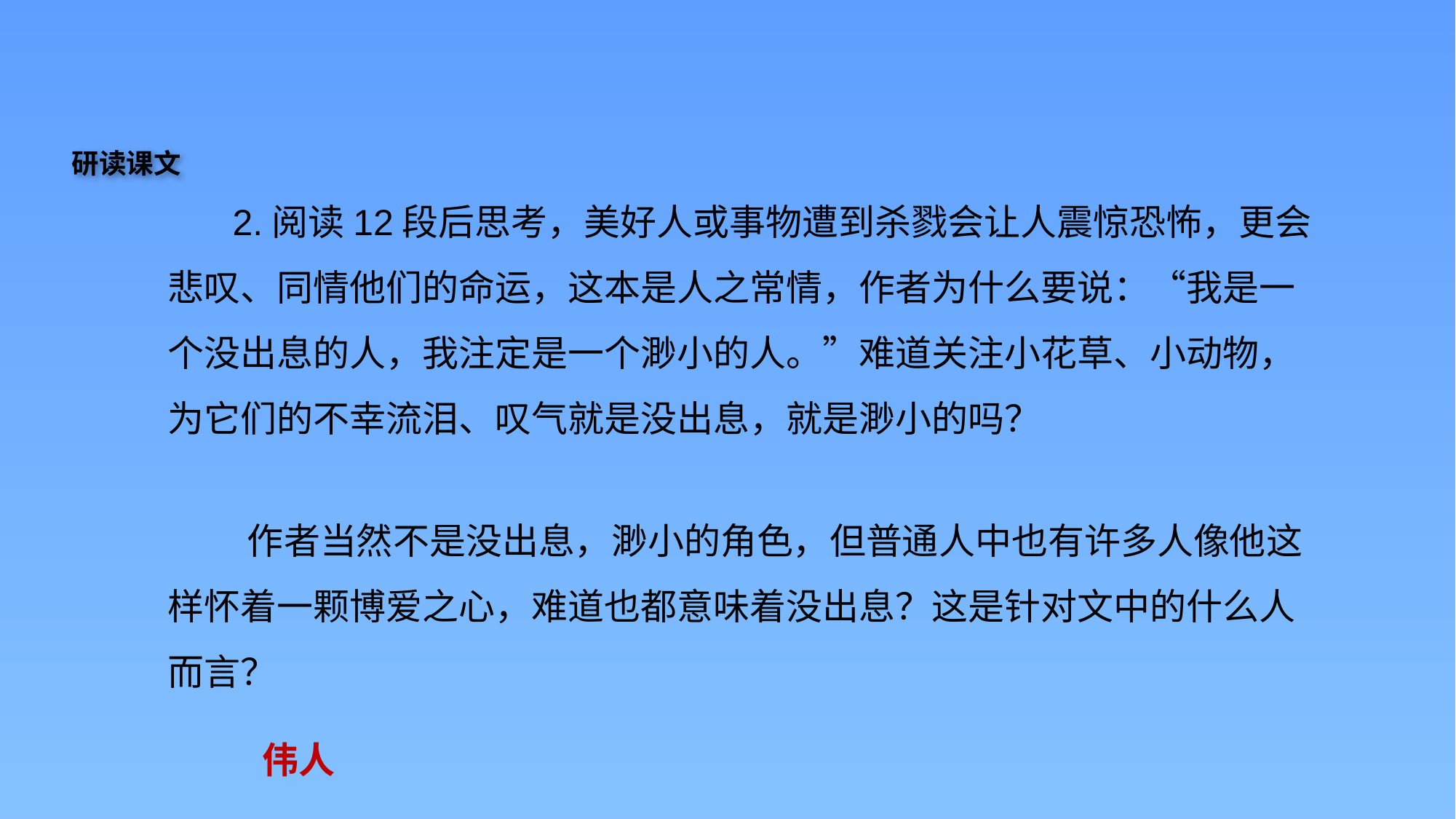

研读课文
 2.阅读12段后思考，美好人或事物遭到杀戮会让人震惊恐怖，更会悲叹、同情他们的命运，这本是人之常情，作者为什么要说：“我是一个没出息的人，我注定是一个渺小的人。”难道关注小花草、小动物，为它们的不幸流泪、叹气就是没出息，就是渺小的吗？
  作者当然不是没出息，渺小的角色，但普通人中也有许多人像他这样怀着一颗博爱之心，难道也都意味着没出息？这是针对文中的什么人而言？
伟人